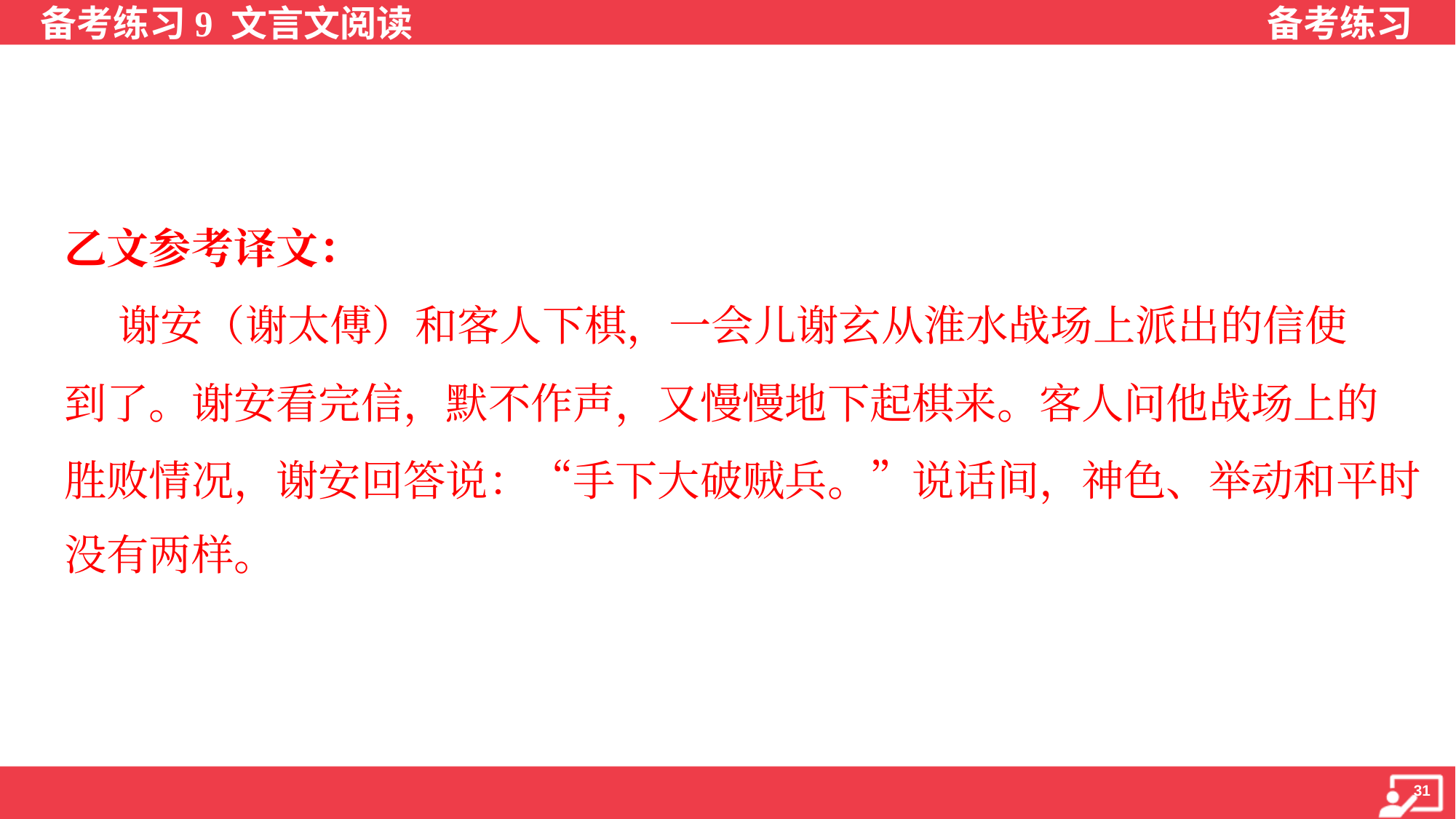

乙文参考译文：
    谢安（谢太傅）和客人下棋，一会儿谢玄从淮水战场上派出的信使
到了。谢安看完信，默不作声，又慢慢地下起棋来。客人问他战场上的
胜败情况，谢安回答说：“手下大破贼兵。”说话间，神色、举动和平时
没有两样。